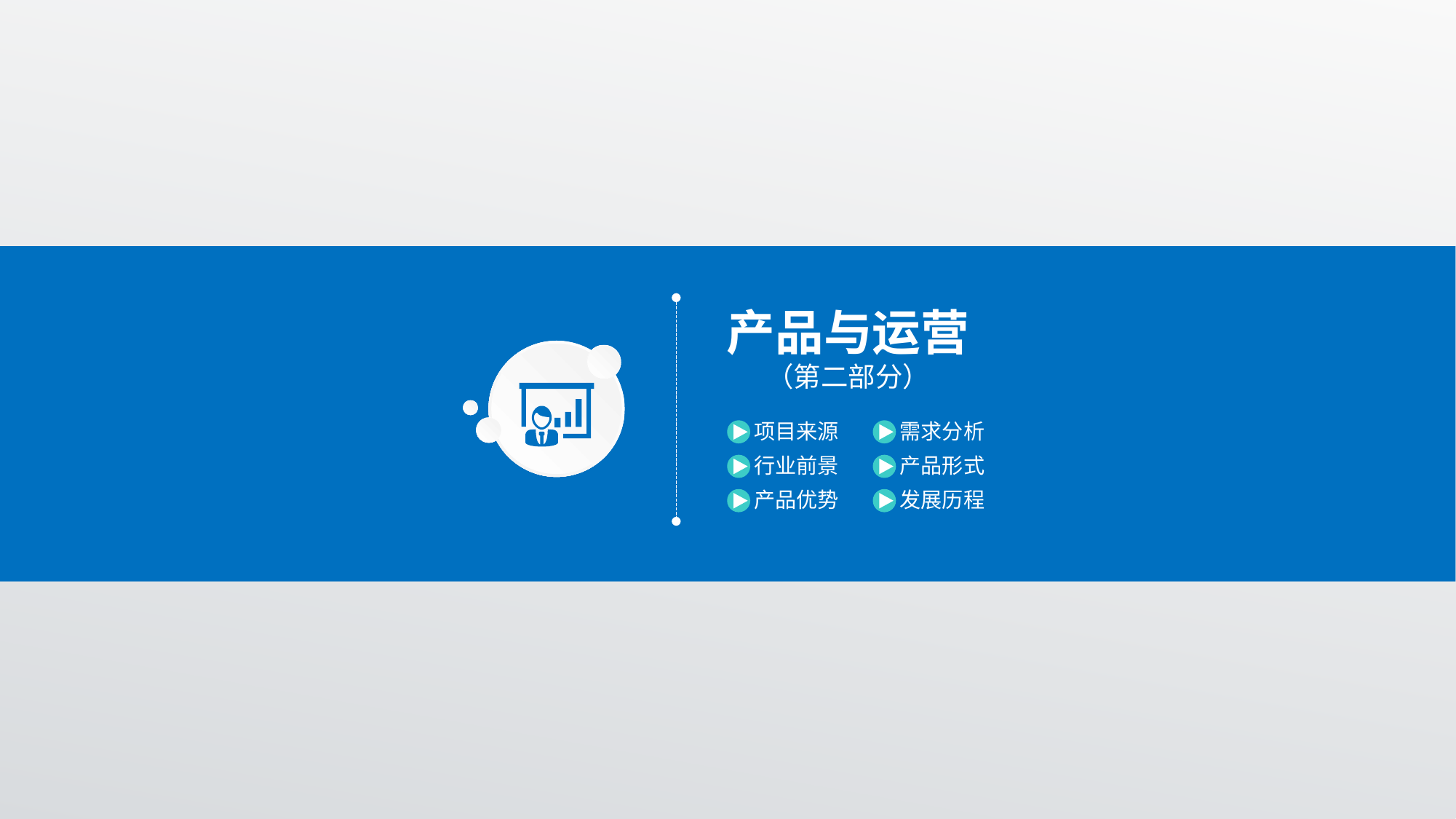

产品与运营
（第二部分）

项目来源

需求分析

行业前景

产品形式

产品优势

发展历程

延时符